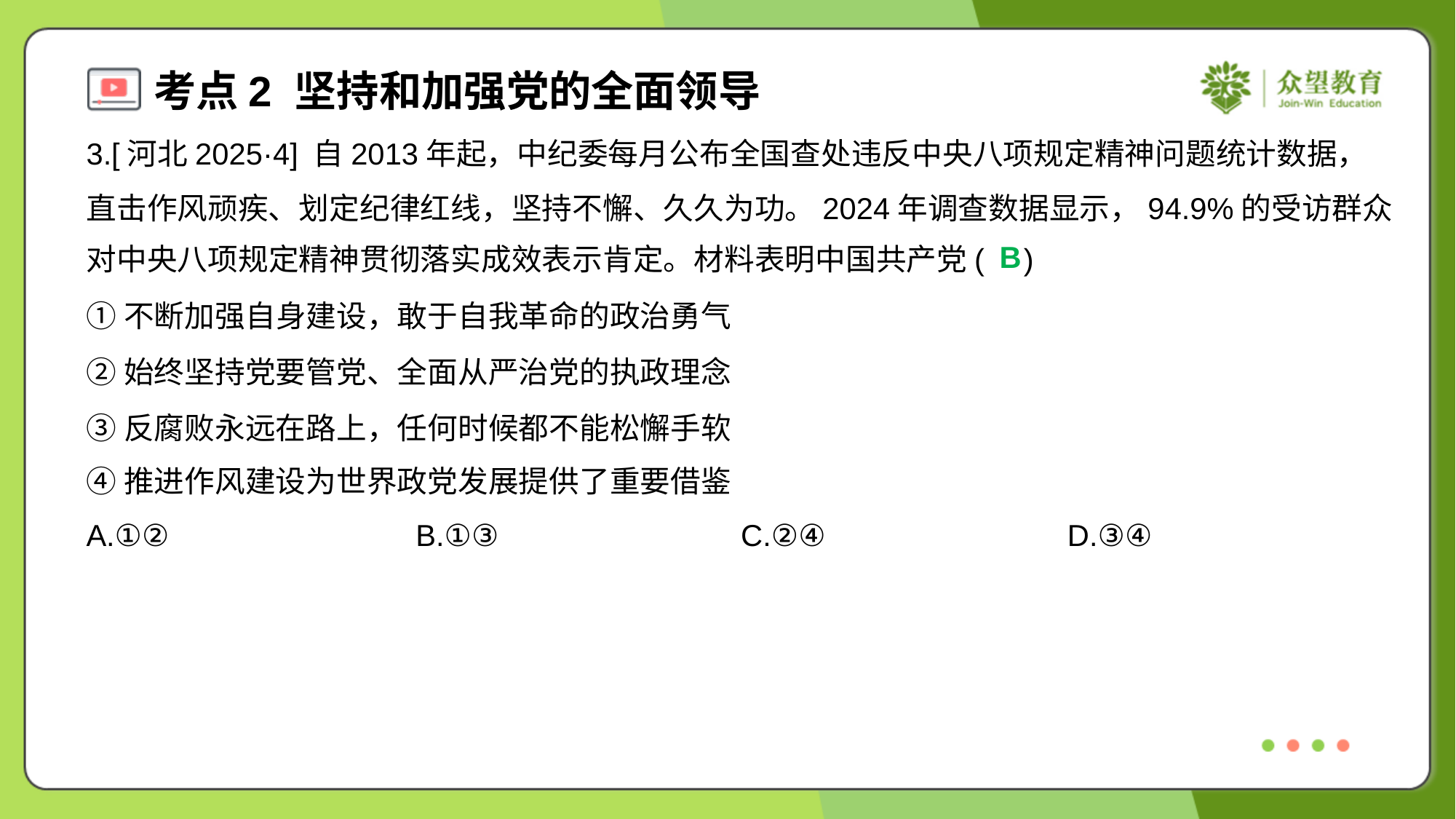

3.[河北2025·4] 自2013年起，中纪委每月公布全国查处违反中央八项规定精神问题统计数据，
直击作风顽疾、划定纪律红线，坚持不懈、久久为功。2024年调查数据显示，94.9%的受访群众
对中央八项规定精神贯彻落实成效表示肯定。材料表明中国共产党(     )
B
①不断加强自身建设，敢于自我革命的政治勇气
②始终坚持党要管党、全面从严治党的执政理念
③反腐败永远在路上，任何时候都不能松懈手软
④推进作风建设为世界政党发展提供了重要借鉴
A.①②	B.①③	C.②④	D.③④